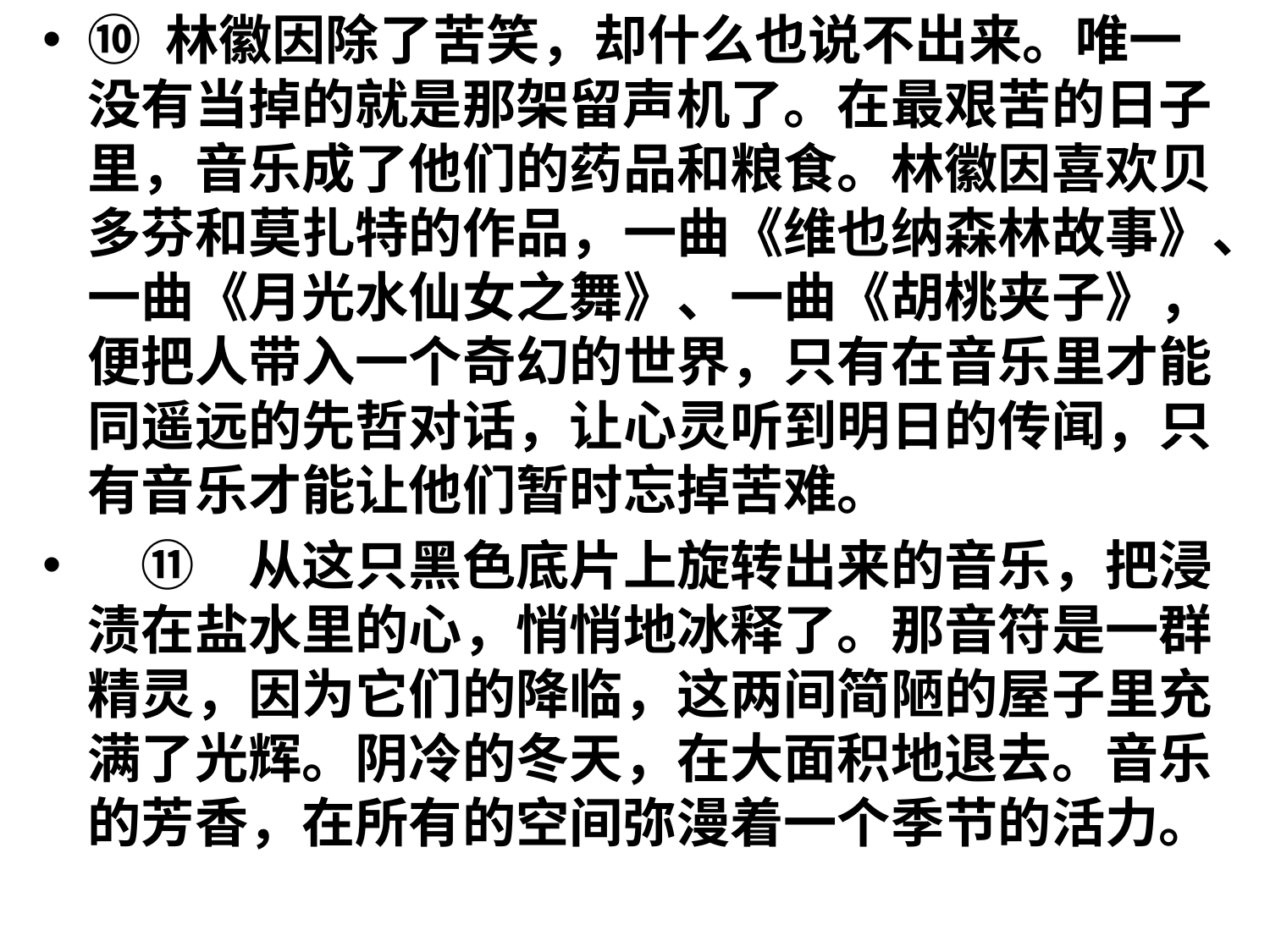

⑩ 林徽因除了苦笑，却什么也说不出来。唯一没有当掉的就是那架留声机了。在最艰苦的日子里，音乐成了他们的药品和粮食。林徽因喜欢贝多芬和莫扎特的作品，一曲《维也纳森林故事》、一曲《月光水仙女之舞》、一曲《胡桃夹子》，便把人带入一个奇幻的世界，只有在音乐里才能同遥远的先哲对话，让心灵听到明日的传闻，只有音乐才能让他们暂时忘掉苦难。
　⑪　从这只黑色底片上旋转出来的音乐，把浸渍在盐水里的心，悄悄地冰释了。那音符是一群精灵，因为它们的降临，这两间简陋的屋子里充满了光辉。阴冷的冬天，在大面积地退去。音乐的芳香，在所有的空间弥漫着一个季节的活力。